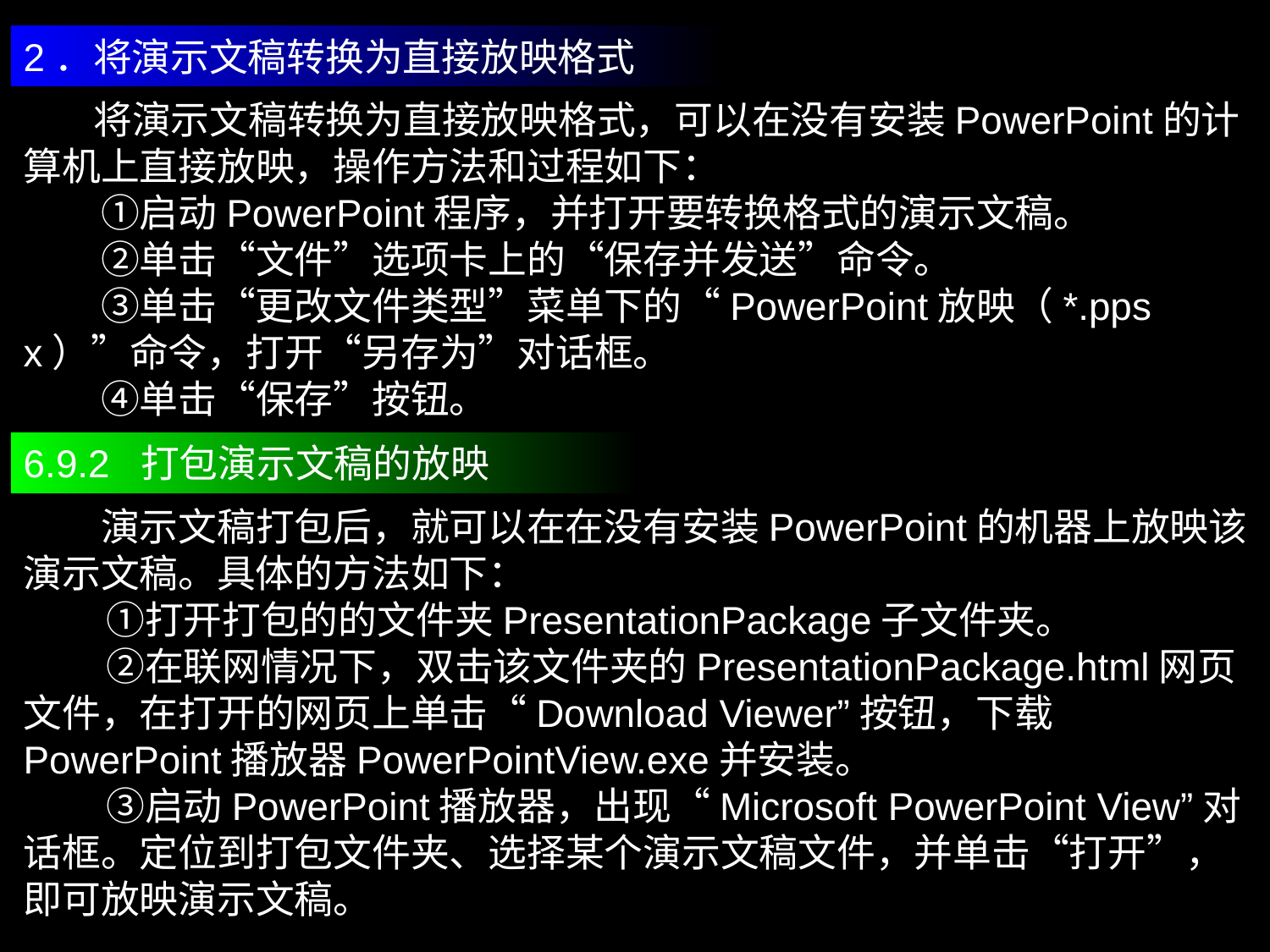

2．将演示文稿转换为直接放映格式
       将演示文稿转换为直接放映格式，可以在没有安装PowerPoint的计算机上直接放映，操作方法和过程如下：
　　①启动PowerPoint程序，并打开要转换格式的演示文稿。
　　②单击“文件”选项卡上的“保存并发送”命令。
　　③单击“更改文件类型”菜单下的“PowerPoint放映（*.ppsx）”命令，打开“另存为”对话框。
　　④单击“保存”按钮。
6.9.2  打包演示文稿的放映
　　演示文稿打包后，就可以在在没有安装PowerPoint的机器上放映该演示文稿。具体的方法如下：
    　①打开打包的的文件夹PresentationPackage子文件夹。
    　②在联网情况下，双击该文件夹的PresentationPackage.html网页文件，在打开的网页上单击“Download Viewer”按钮，下载PowerPoint播放器PowerPointView.exe并安装。
    　③启动PowerPoint播放器，出现“Microsoft PowerPoint View”对话框。定位到打包文件夹、选择某个演示文稿文件，并单击“打开”，即可放映演示文稿。